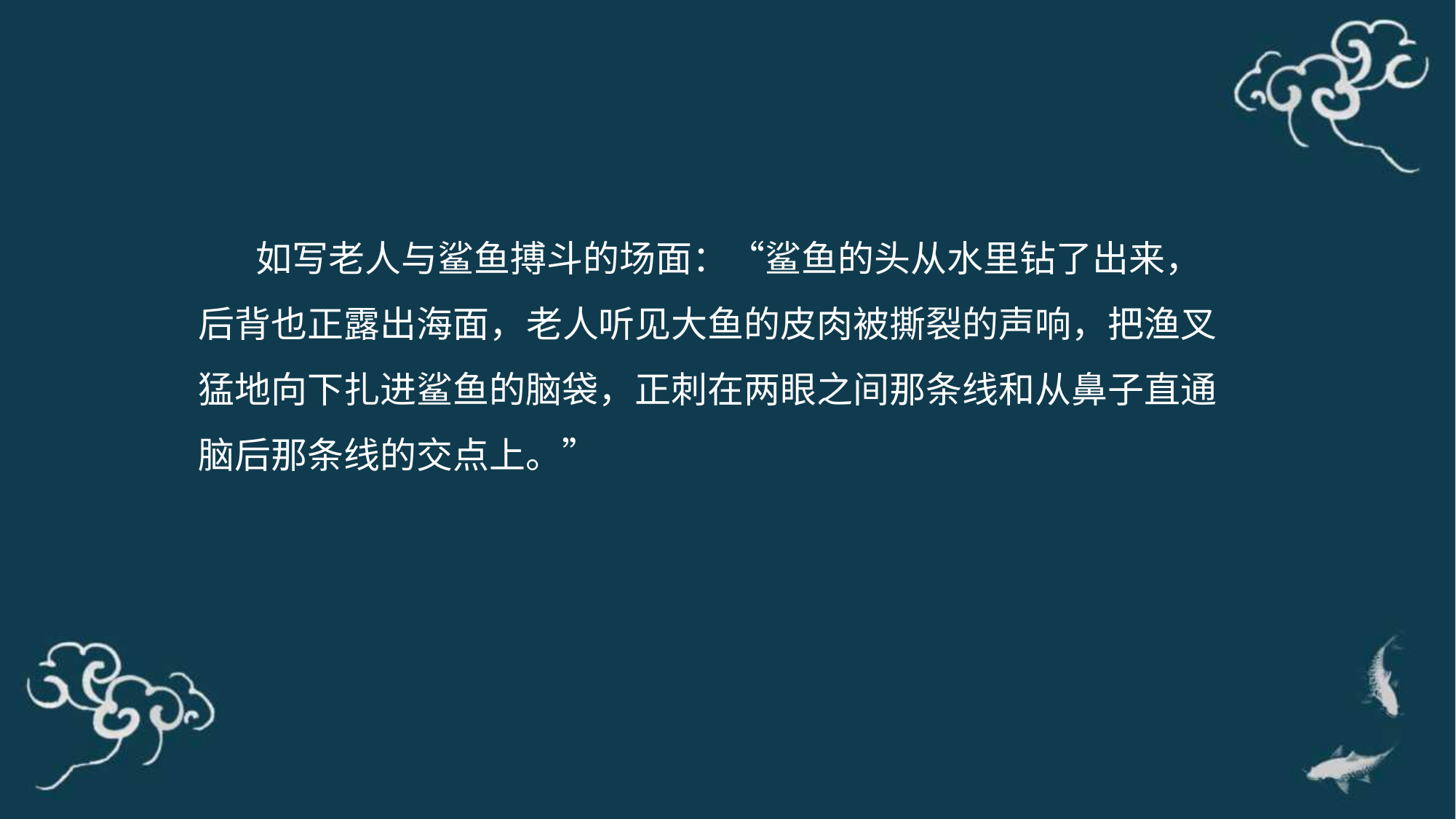

如写老人与鲨鱼搏斗的场面：“鲨鱼的头从水里钻了出来，后背也正露出海面，老人听见大鱼的皮肉被撕裂的声响，把渔叉猛地向下扎进鲨鱼的脑袋，正刺在两眼之间那条线和从鼻子直通脑后那条线的交点上。”